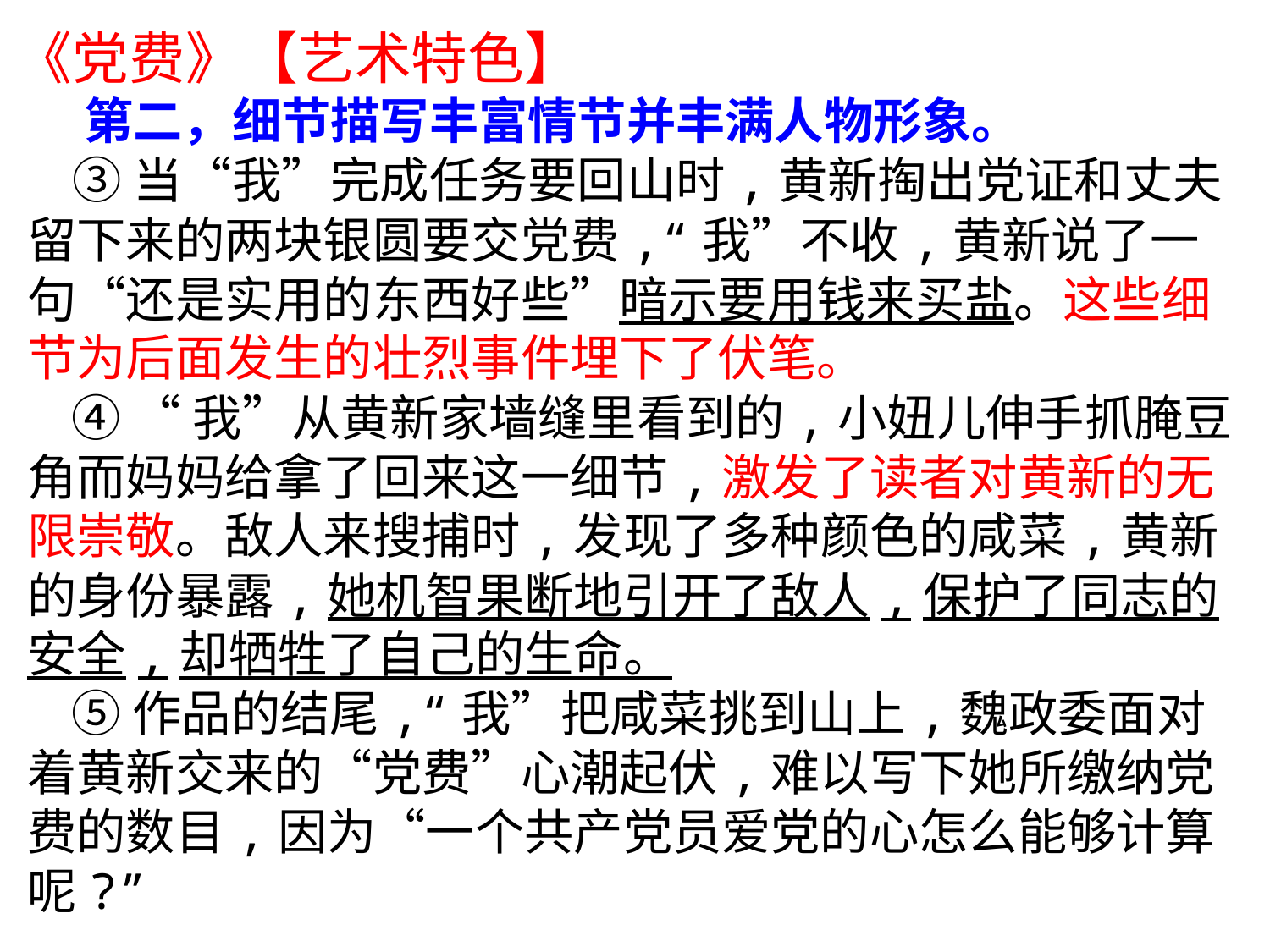

《党费》【艺术特色】
    第二，细节描写丰富情节并丰满人物形象。
    ③当“我”完成任务要回山时,黄新掏出党证和丈夫留下来的两块银圆要交党费,“我”不收,黄新说了一句“还是实用的东西好些”暗示要用钱来买盐。这些细节为后面发生的壮烈事件埋下了伏笔。
    ④ “我”从黄新家墙缝里看到的,小妞儿伸手抓腌豆角而妈妈给拿了回来这一细节,激发了读者对黄新的无限崇敬。敌人来搜捕时,发现了多种颜色的咸菜,黄新的身份暴露,她机智果断地引开了敌人,保护了同志的安全,却牺牲了自己的生命。
    ⑤作品的结尾,“我”把咸菜挑到山上,魏政委面对着黄新交来的“党费”心潮起伏,难以写下她所缴纳党费的数目,因为“一个共产党员爱党的心怎么能够计算呢?”